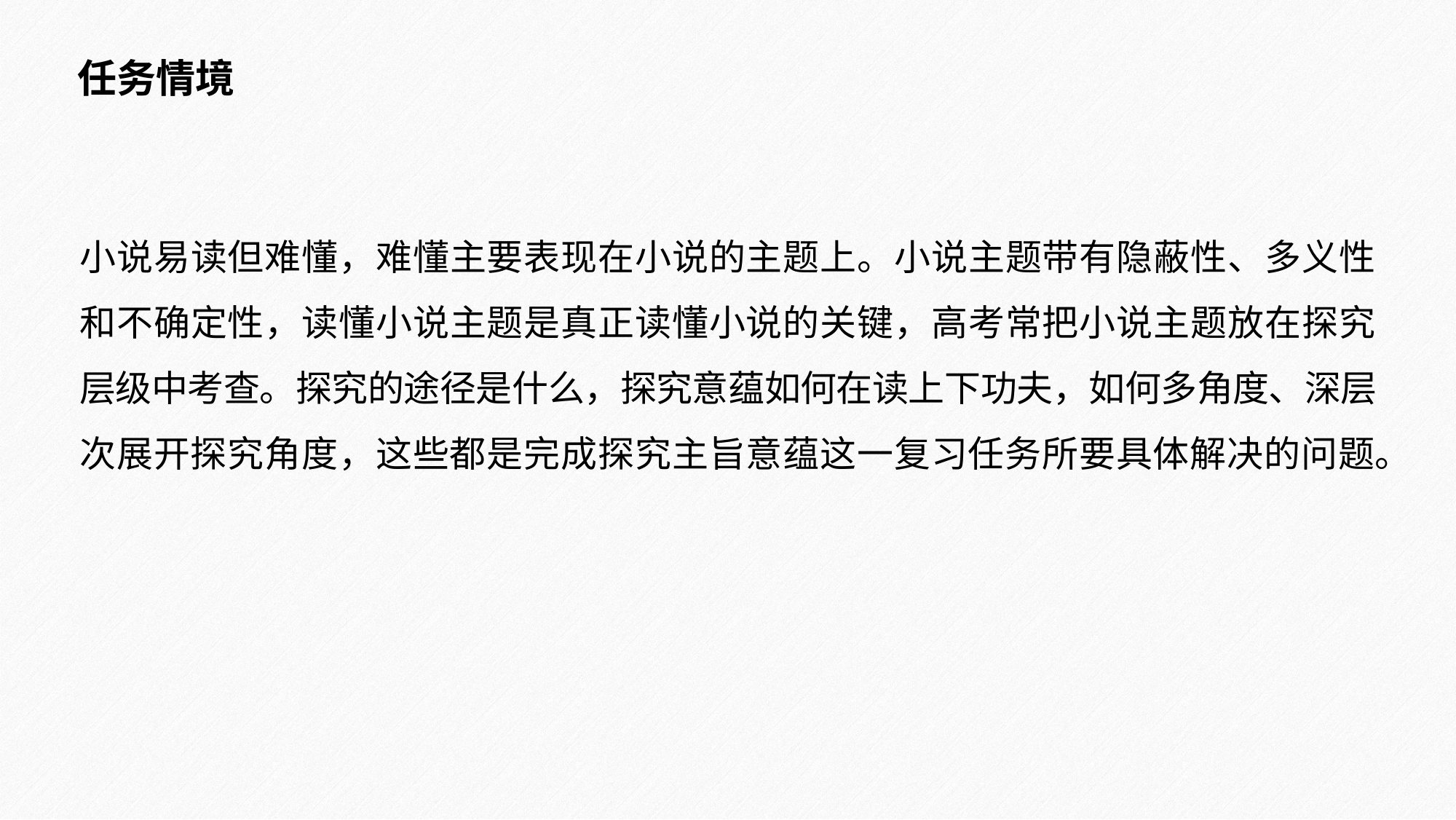

任务情境
小说易读但难懂，难懂主要表现在小说的主题上。小说主题带有隐蔽性、多义性和不确定性，读懂小说主题是真正读懂小说的关键，高考常把小说主题放在探究层级中考查。探究的途径是什么，探究意蕴如何在读上下功夫，如何多角度、深层次展开探究角度，这些都是完成探究主旨意蕴这一复习任务所要具体解决的问题。